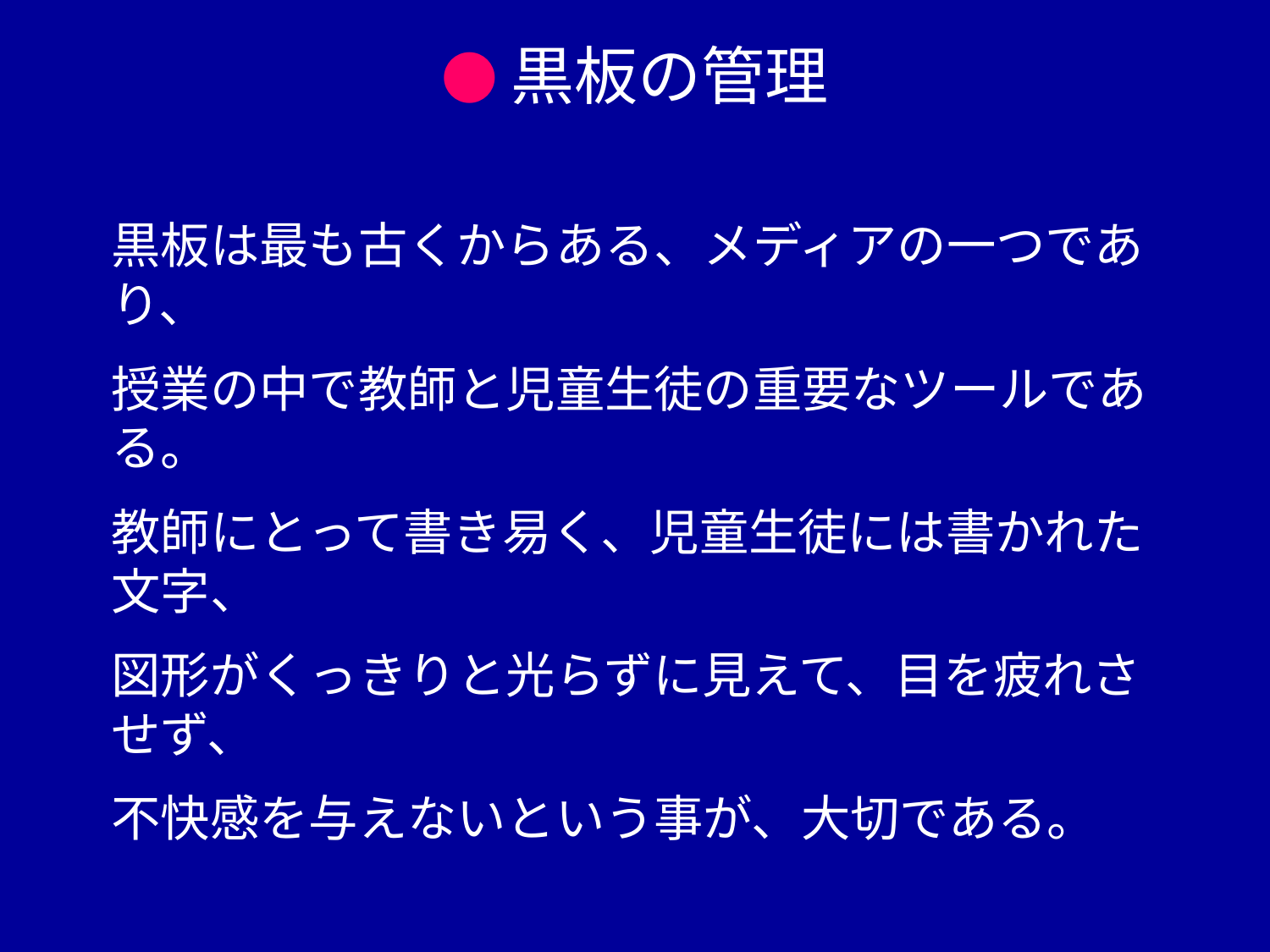

●黒板の管理
黒板は最も古くからある、メディアの一つであり、
授業の中で教師と児童生徒の重要なツールである。
教師にとって書き易く、児童生徒には書かれた文字、
図形がくっきりと光らずに見えて、目を疲れさせず、
不快感を与えないという事が、大切である。